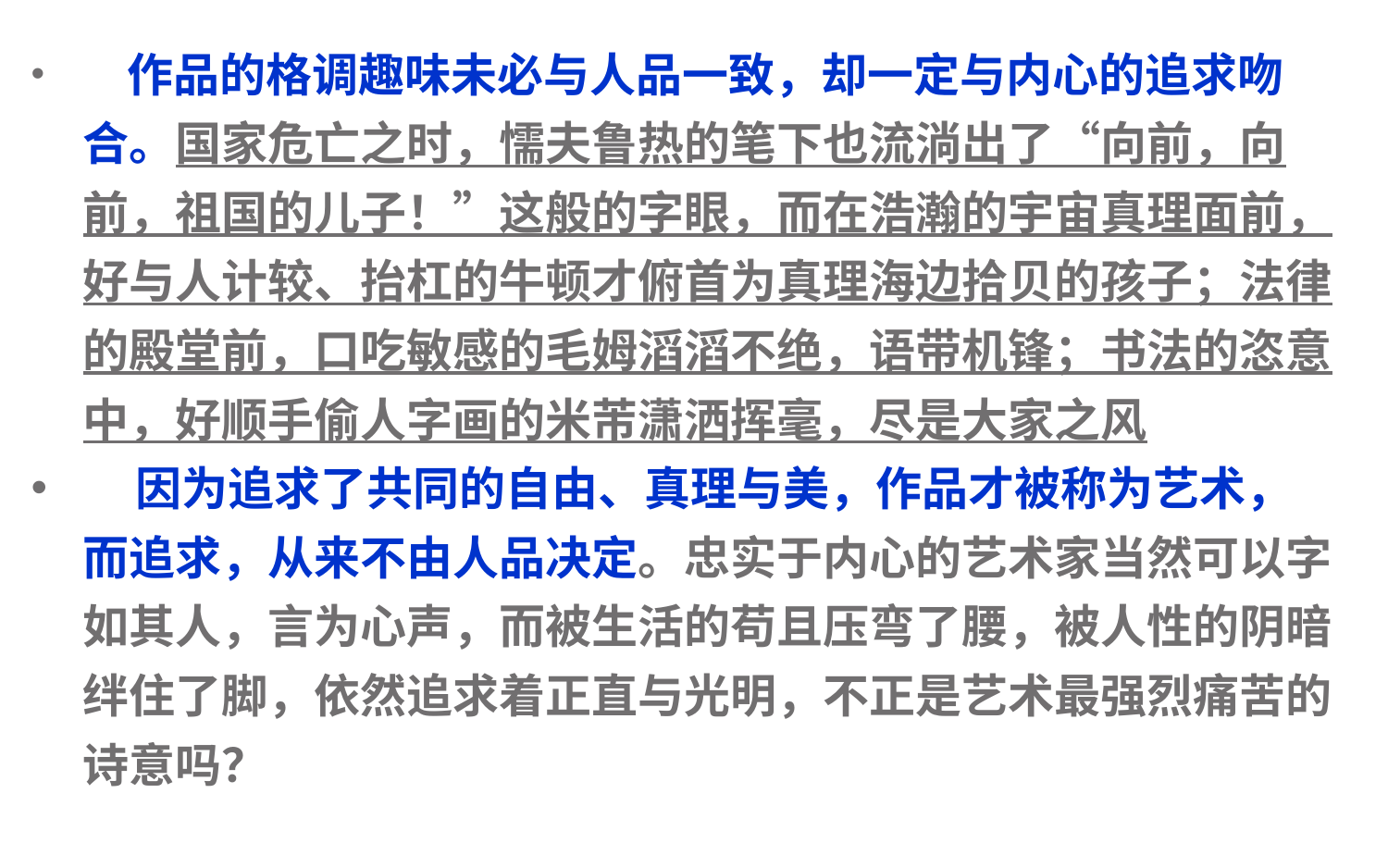

作品的格调趣味未必与人品一致，却一定与内心的追求吻合。国家危亡之时，懦夫鲁热的笔下也流淌出了“向前，向前，祖国的儿子！”这般的字眼，而在浩瀚的宇宙真理面前，好与人计较、抬杠的牛顿才俯首为真理海边拾贝的孩子；法律的殿堂前，口吃敏感的毛姆滔滔不绝，语带机锋；书法的恣意中，好顺手偷人字画的米芾潇洒挥毫，尽是大家之风
    因为追求了共同的自由、真理与美，作品才被称为艺术，而追求，从来不由人品决定。忠实于内心的艺术家当然可以字如其人，言为心声，而被生活的苟且压弯了腰，被人性的阴暗绊住了脚，依然追求着正直与光明，不正是艺术最强烈痛苦的诗意吗？